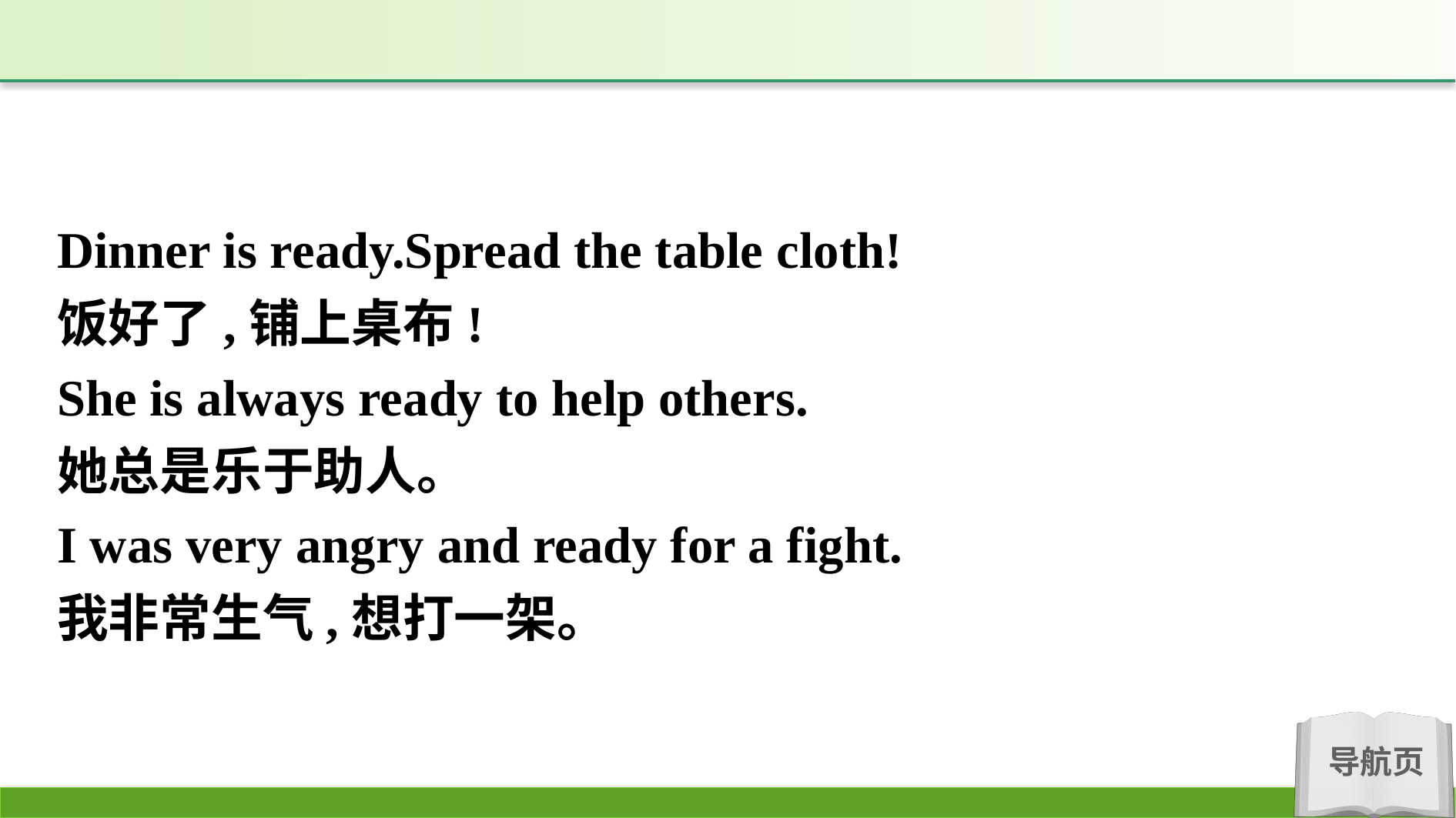

Dinner is ready.Spread the table cloth!
饭好了,铺上桌布!
She is always ready to help others.
她总是乐于助人。
I was very angry and ready for a fight.
我非常生气,想打一架。